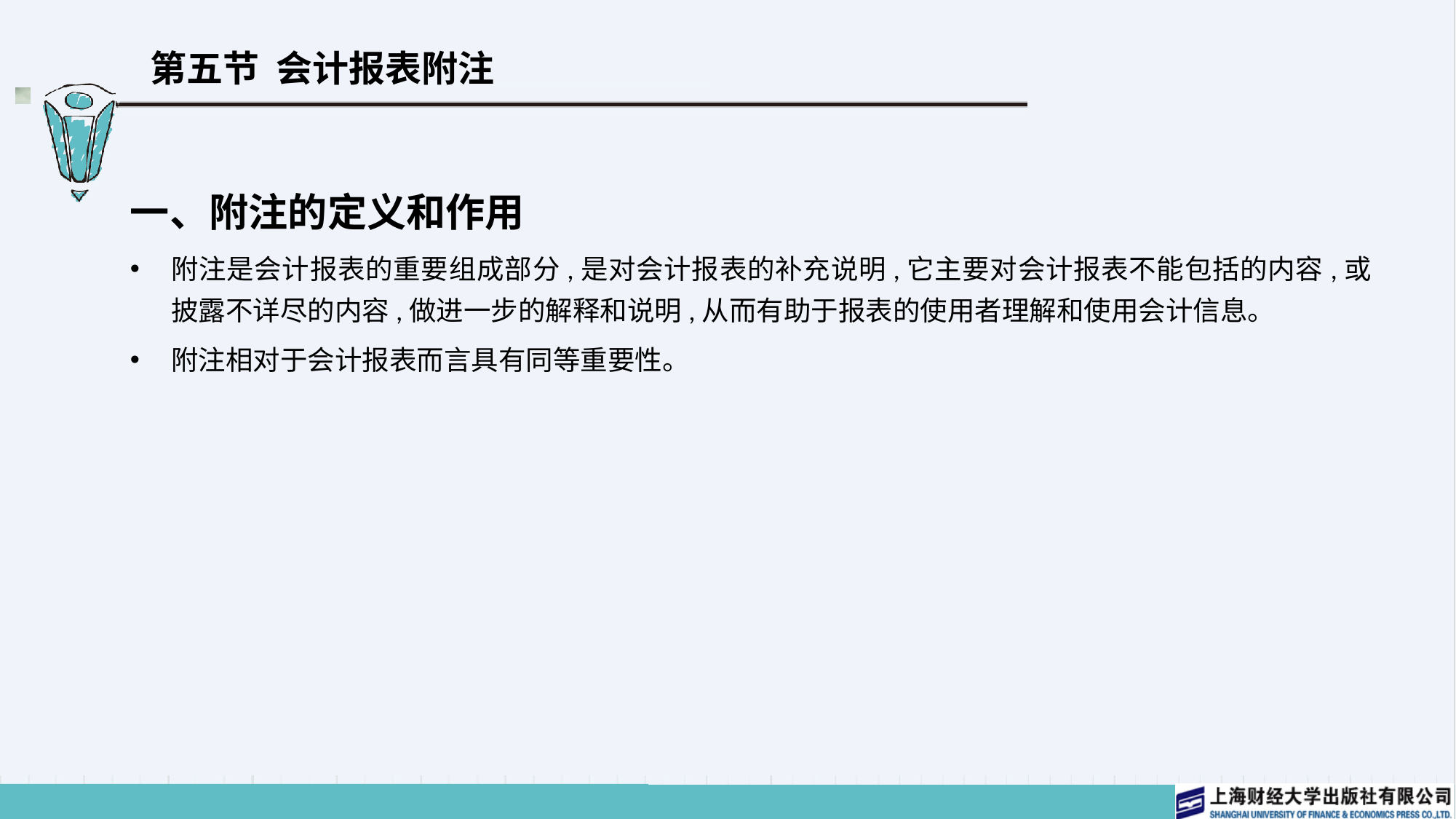

# 第五节  会计报表附注
一、附注的定义和作用
附注是会计报表的重要组成部分,是对会计报表的补充说明,它主要对会计报表不能包括的内容,或披露不详尽的内容,做进一步的解释和说明,从而有助于报表的使用者理解和使用会计信息。
附注相对于会计报表而言具有同等重要性。